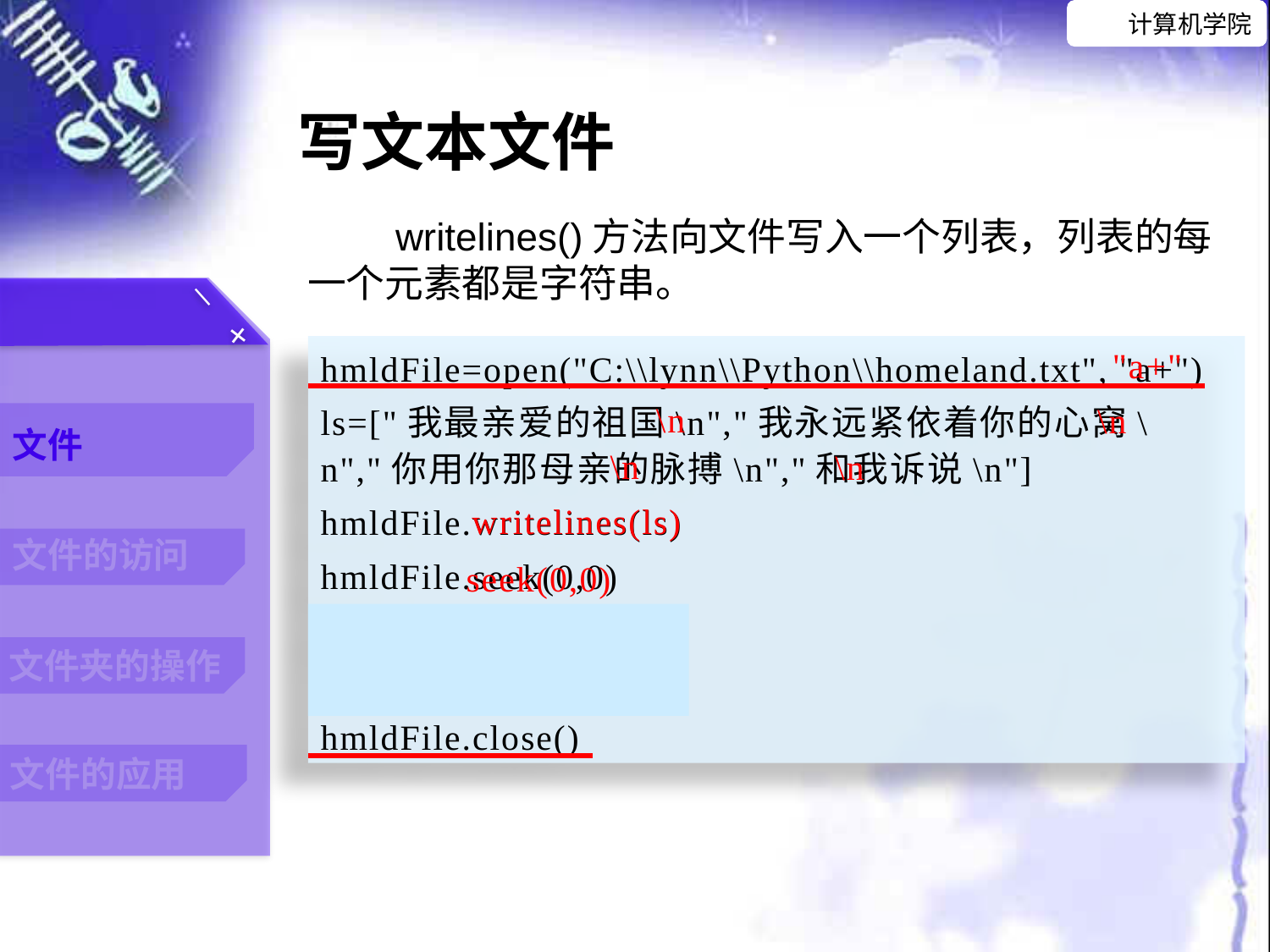

写文本文件
writelines()方法向文件写入一个列表，列表的每一个元素都是字符串。

hmldFile=open("C:\\lynn\\Python\\homeland.txt", "a+")
ls=["我最亲爱的祖国\n","我永远紧依着你的心窝\n","你用你那母亲的脉搏\n","和我诉说\n"]
hmldFile.writelines(ls)
hmldFile.seek(0,0)
for line in hmldFile:
    print(line)
hmldFile.close()
 "a+"
 \n
 \n
 \n
 \n
writelines(ls)
seek(0,0)